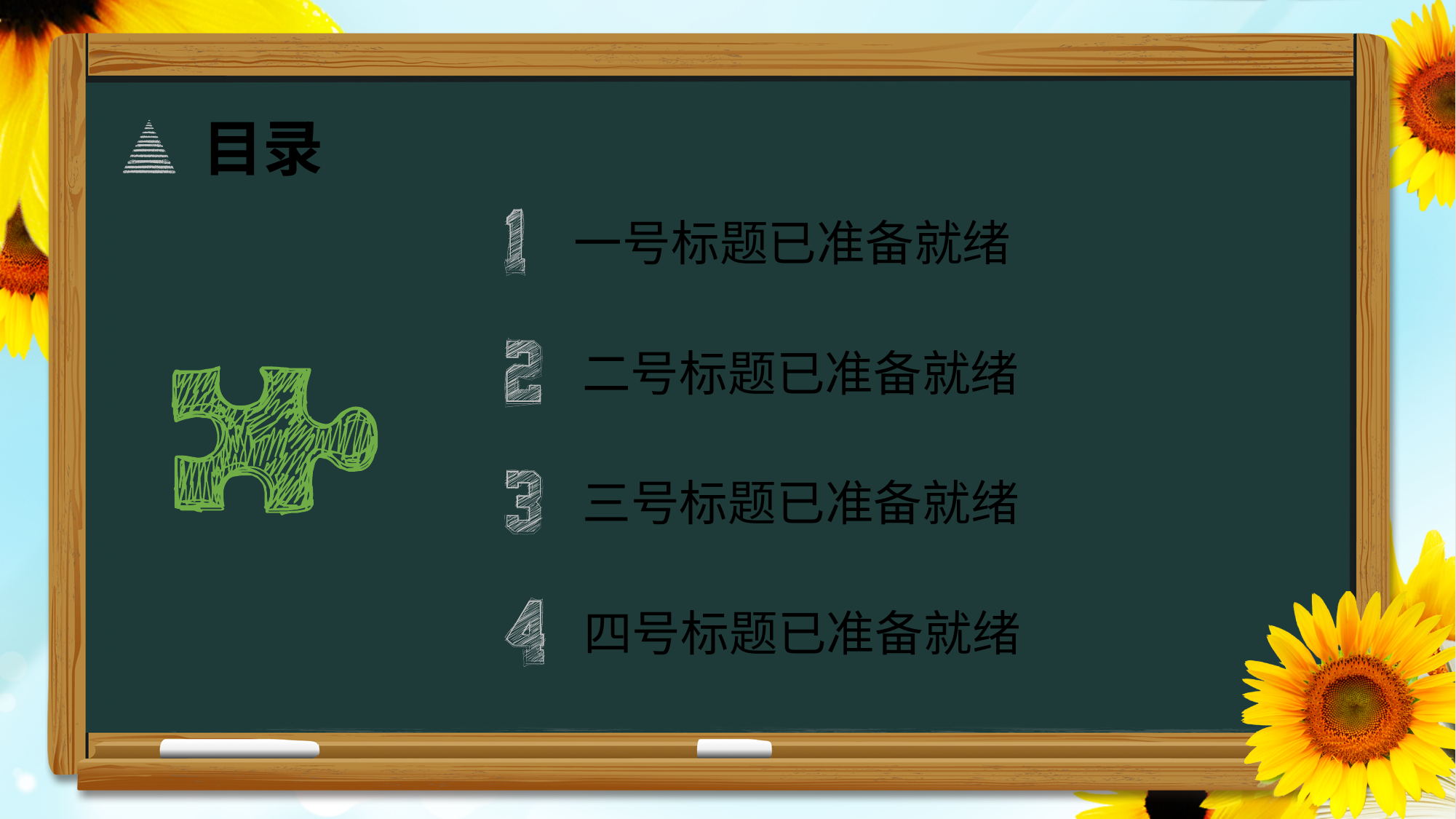

目录

一号标题已准备就绪

二号标题已准备就绪

三号标题已准备就绪

四号标题已准备就绪